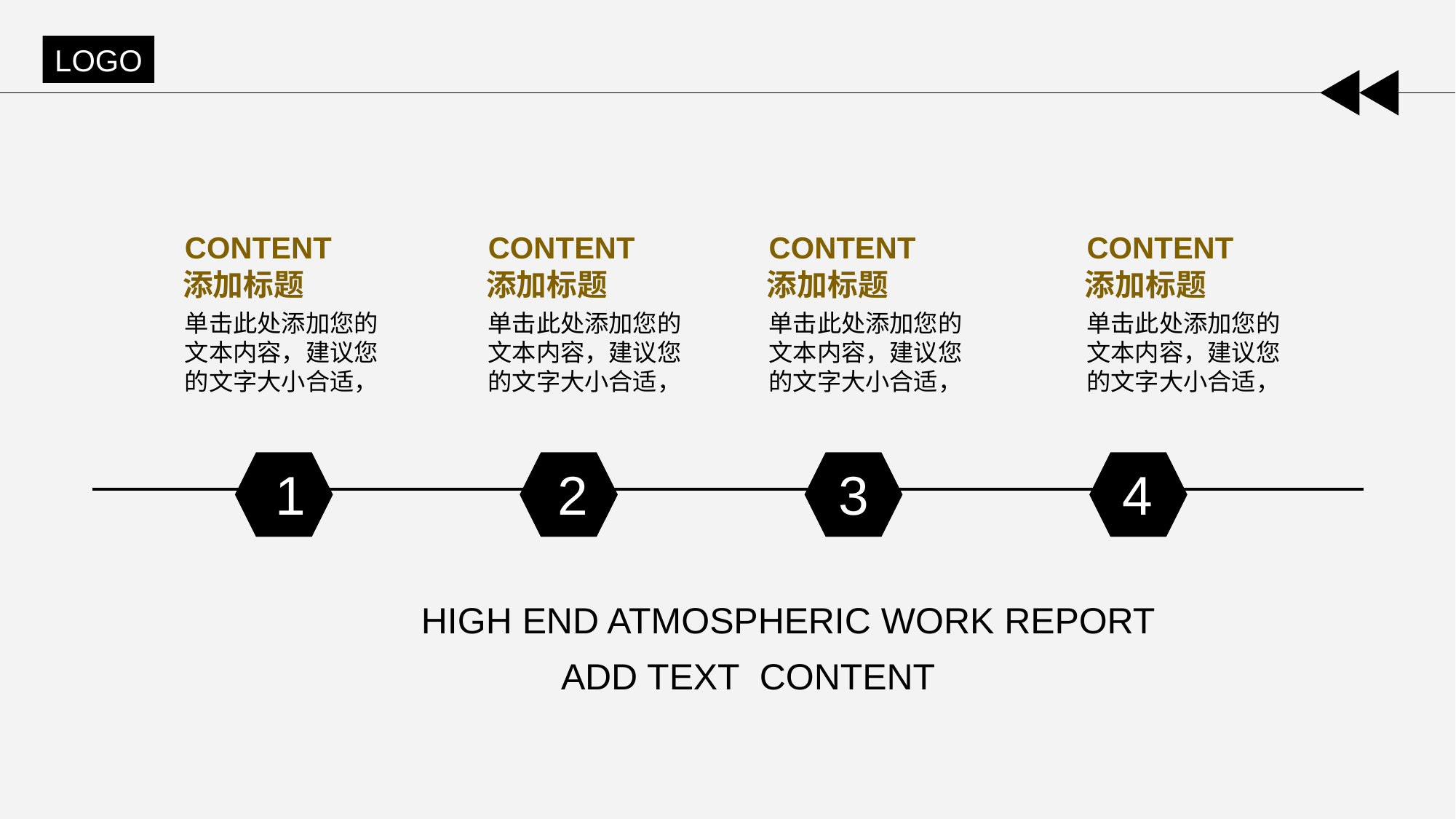

LOGO

CONTENT
添加标题
单击此处添加您的文本内容，建议您的文字大小合适，
CONTENT
添加标题
单击此处添加您的文本内容，建议您的文字大小合适，
CONTENT
添加标题
单击此处添加您的文本内容，建议您的文字大小合适，
CONTENT
添加标题
单击此处添加您的文本内容，建议您的文字大小合适，

1

2

3

4
HIGH END ATMOSPHERIC WORK REPORT
ADD TEXT  CONTENT